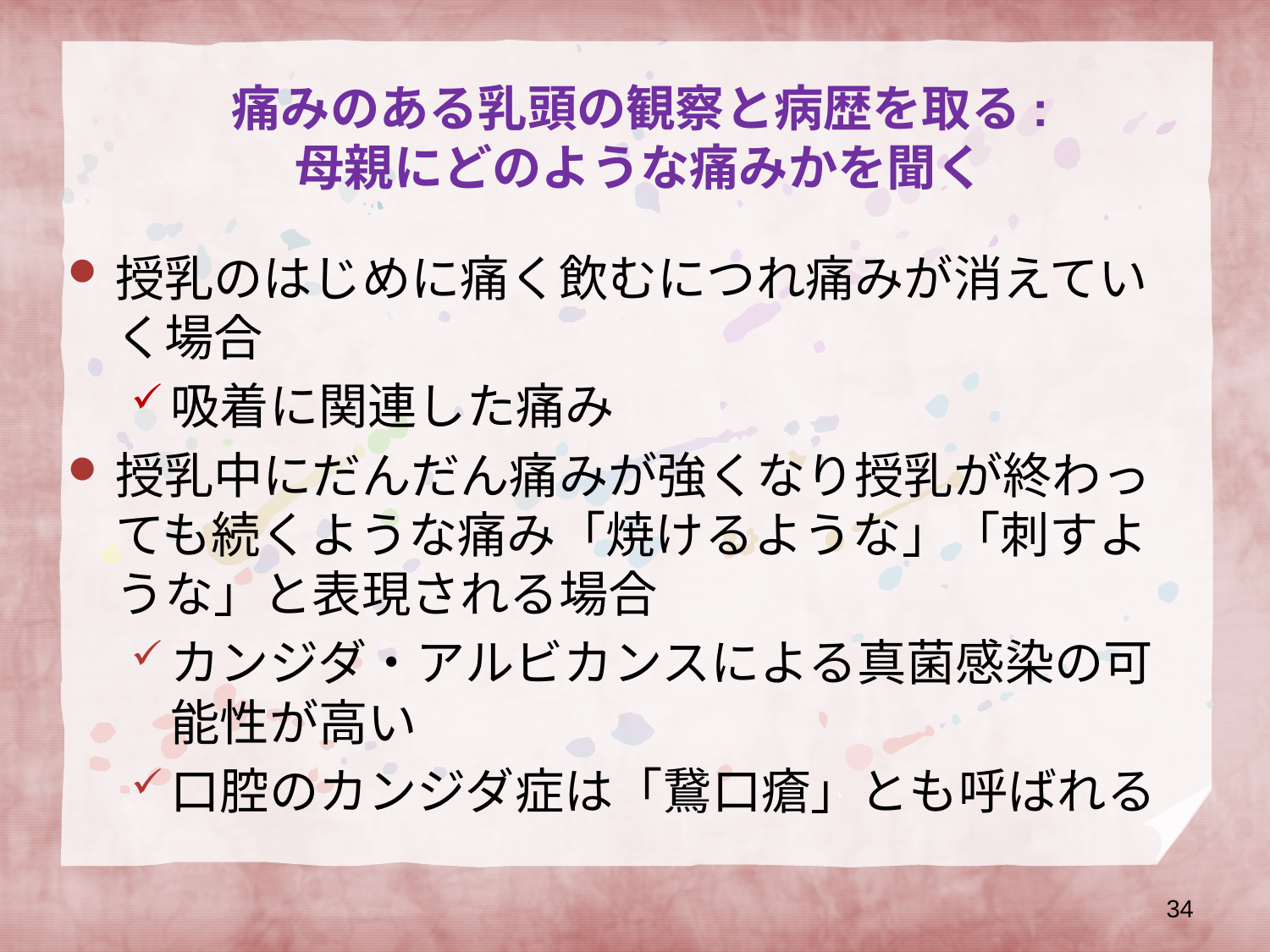

# 痛みのある乳頭の観察と病歴を取る: 母親にどのような痛みかを聞く
授乳のはじめに痛く飲むにつれ痛みが消えていく場合
吸着に関連した痛み
授乳中にだんだん痛みが強くなり授乳が終わっても続くような痛み「焼けるような」「刺すような」と表現される場合
カンジダ・アルビカンスによる真菌感染の可能性が高い
口腔のカンジダ症は「鵞口瘡」とも呼ばれる
34